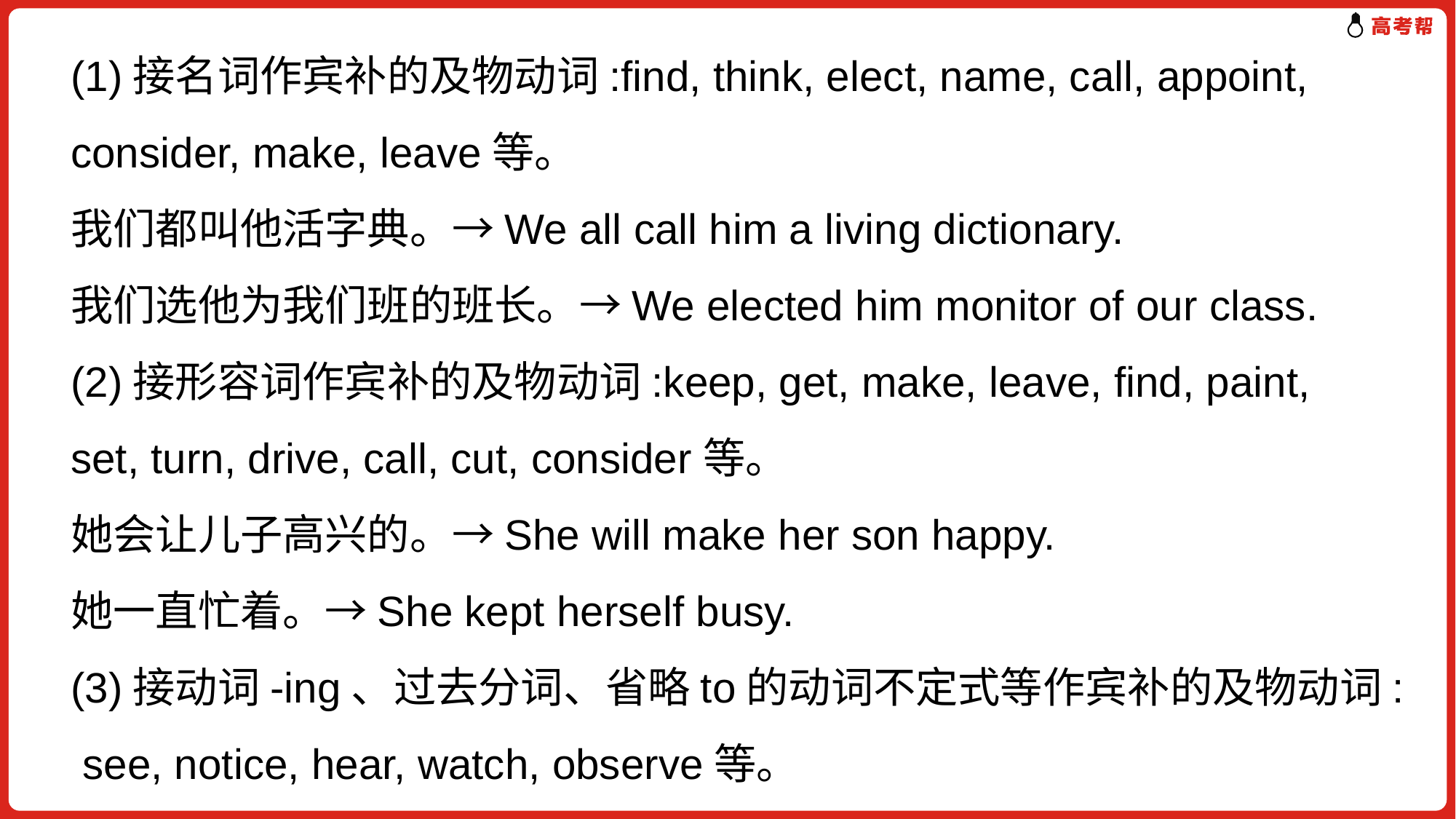

(1)接名词作宾补的及物动词:find, think, elect, name, call, appoint, consider, make, leave等。
我们都叫他活字典。→We all call him a living dictionary.
我们选他为我们班的班长。→We elected him monitor of our class.
(2)接形容词作宾补的及物动词:keep, get, make, leave, find, paint, set, turn, drive, call, cut, consider等。
她会让儿子高兴的。→She will make her son happy.
她一直忙着。→She kept herself busy.
(3)接动词-ing、过去分词、省略to的动词不定式等作宾补的及物动词: see, notice, hear, watch, observe等。